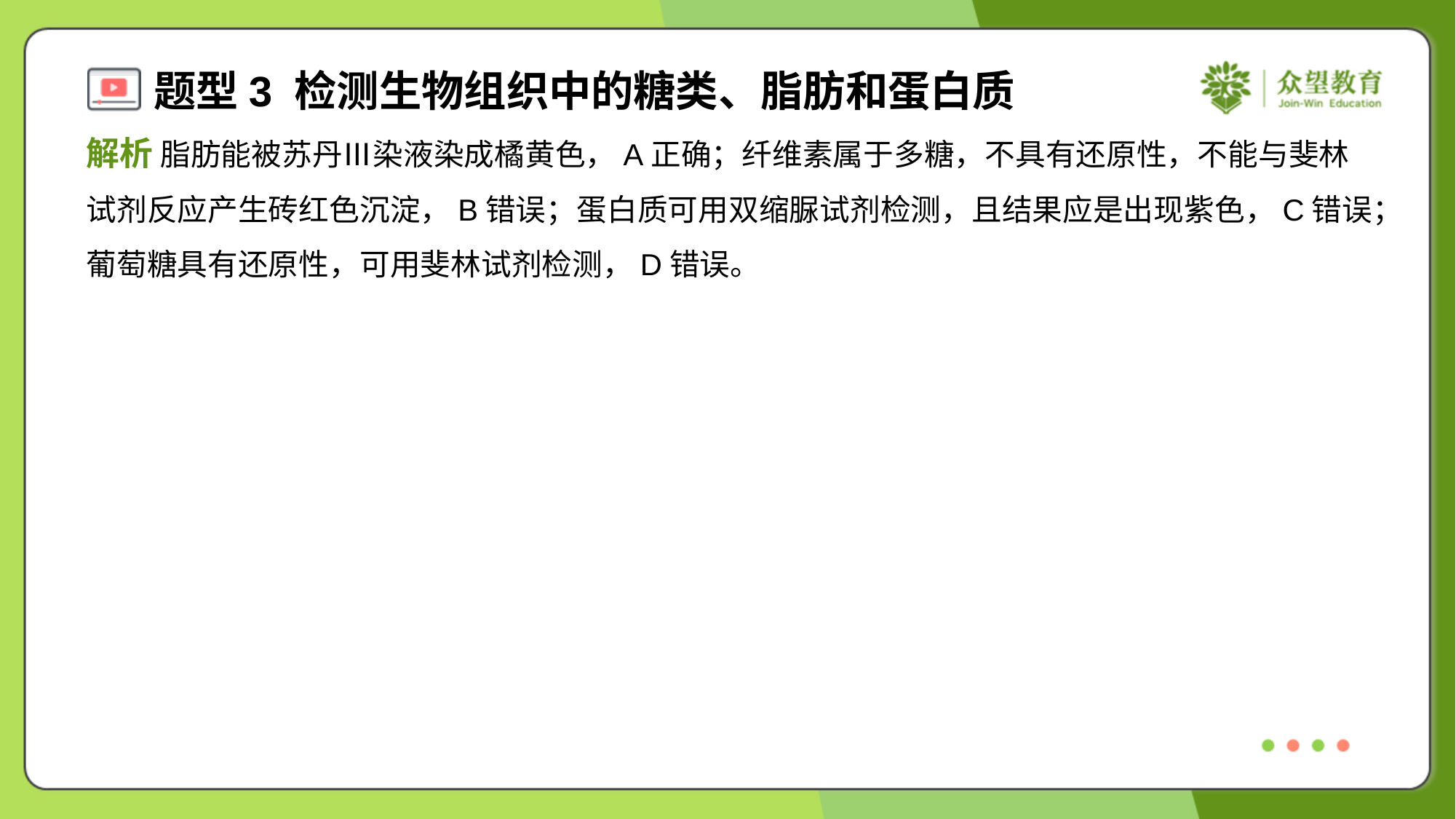

解析 脂肪能被苏丹Ⅲ染液染成橘黄色，A正确；纤维素属于多糖，不具有还原性，不能与斐林
试剂反应产生砖红色沉淀，B错误；蛋白质可用双缩脲试剂检测，且结果应是出现紫色，C错误；
葡萄糖具有还原性，可用斐林试剂检测，D错误。